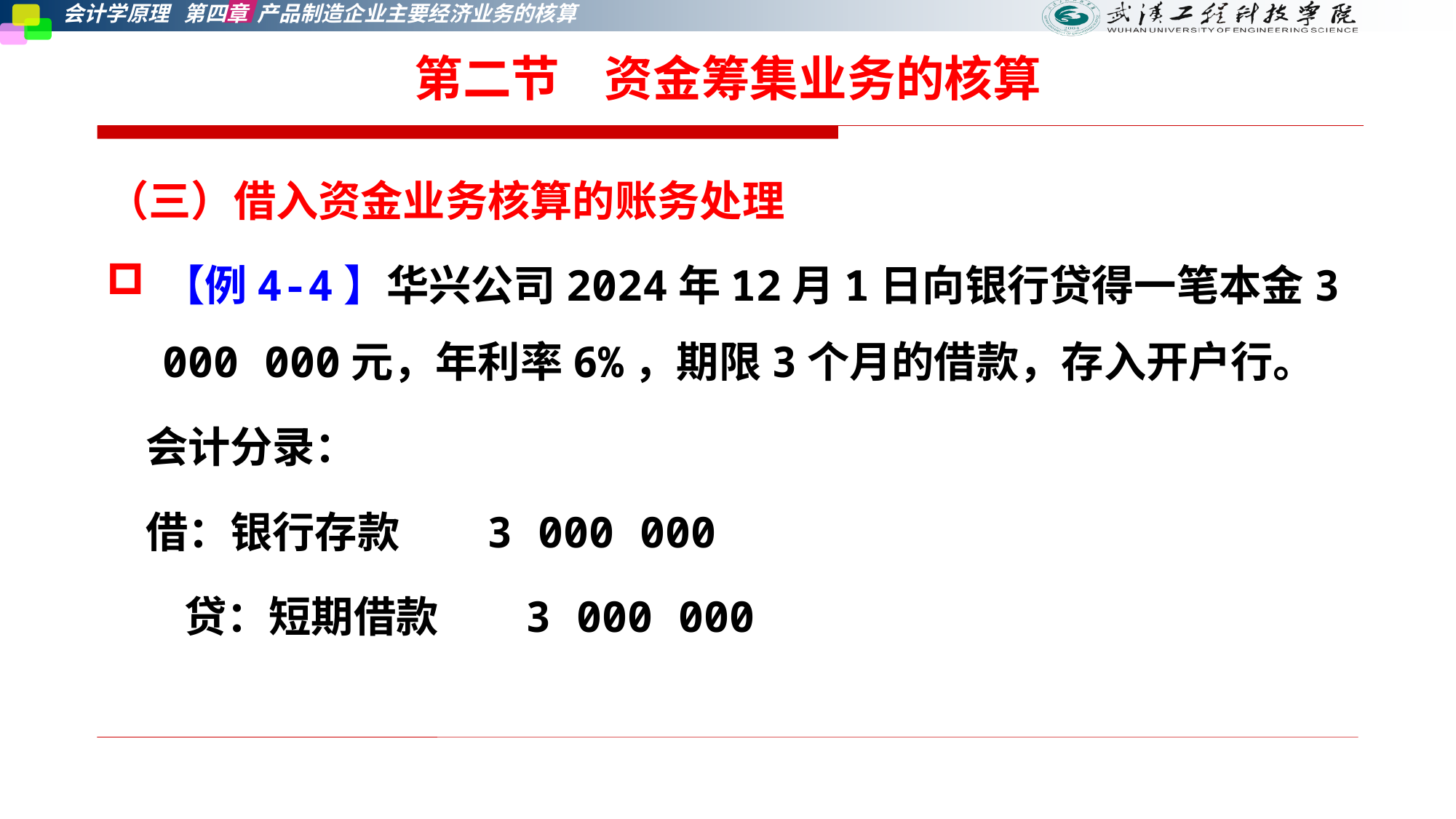

第二节    资金筹集业务的核算
（三）借入资金业务核算的账务处理
【例4-4】华兴公司2024年12月1日向银行贷得一笔本金3 000 000元，年利率6%，期限3个月的借款，存入开户行。
   会计分录：
   借：银行存款        3 000 000
       贷：短期借款        3 000 000